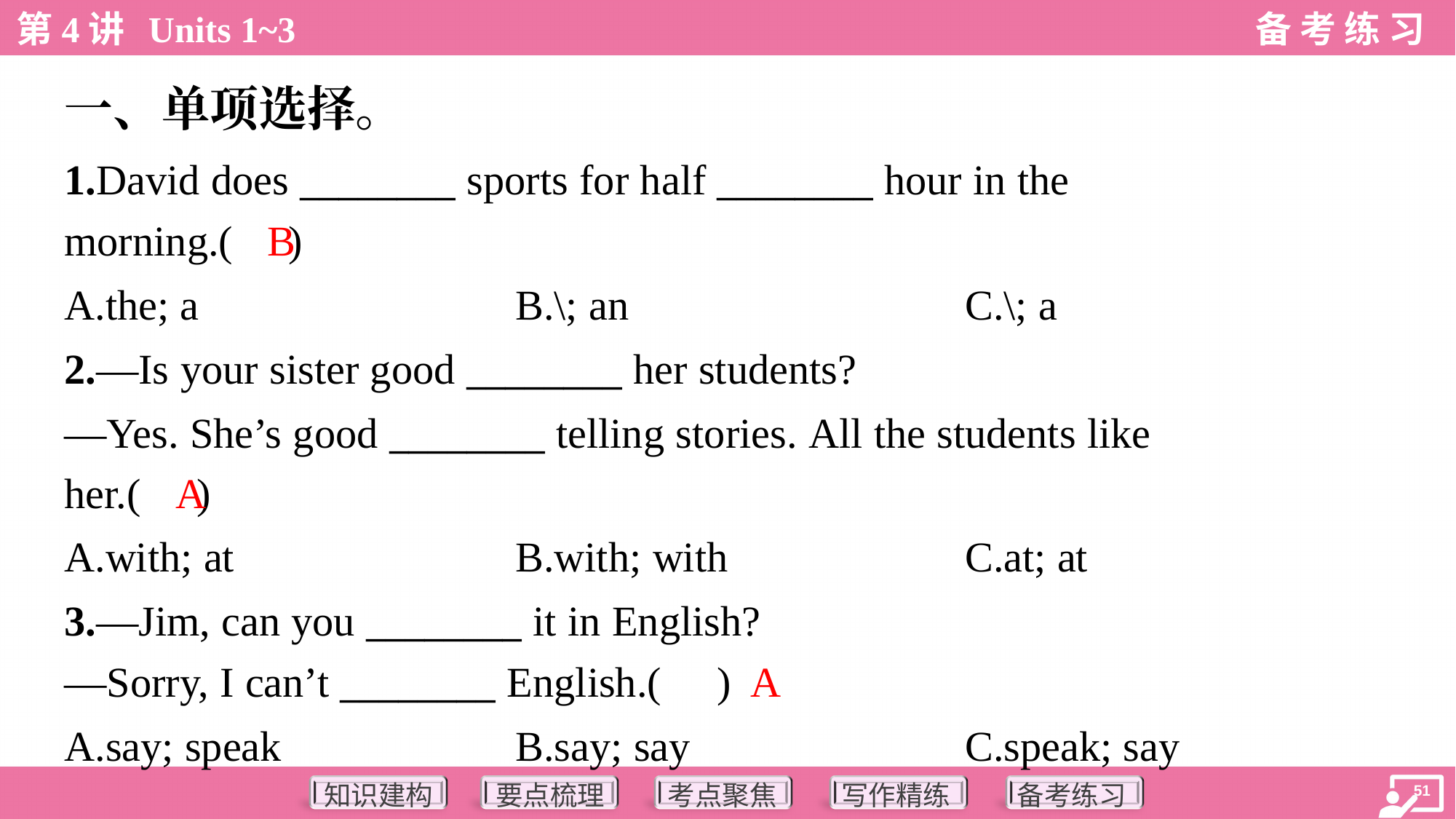

一、单项选择。
1.David does ________ sports for half ________ hour in the
morning.(     )
B
A.the; a	B.\; an	C.\; a
2.—Is your sister good ________ her students?
—Yes. She’s good ________ telling stories. All the students like
her.(     )
A
A.with; at	B.with; with	C.at; at
3.—Jim, can you ________ it in English?
—Sorry, I can’t ________ English.(     )
A
A.say; speak	B.say; say	C.speak; say